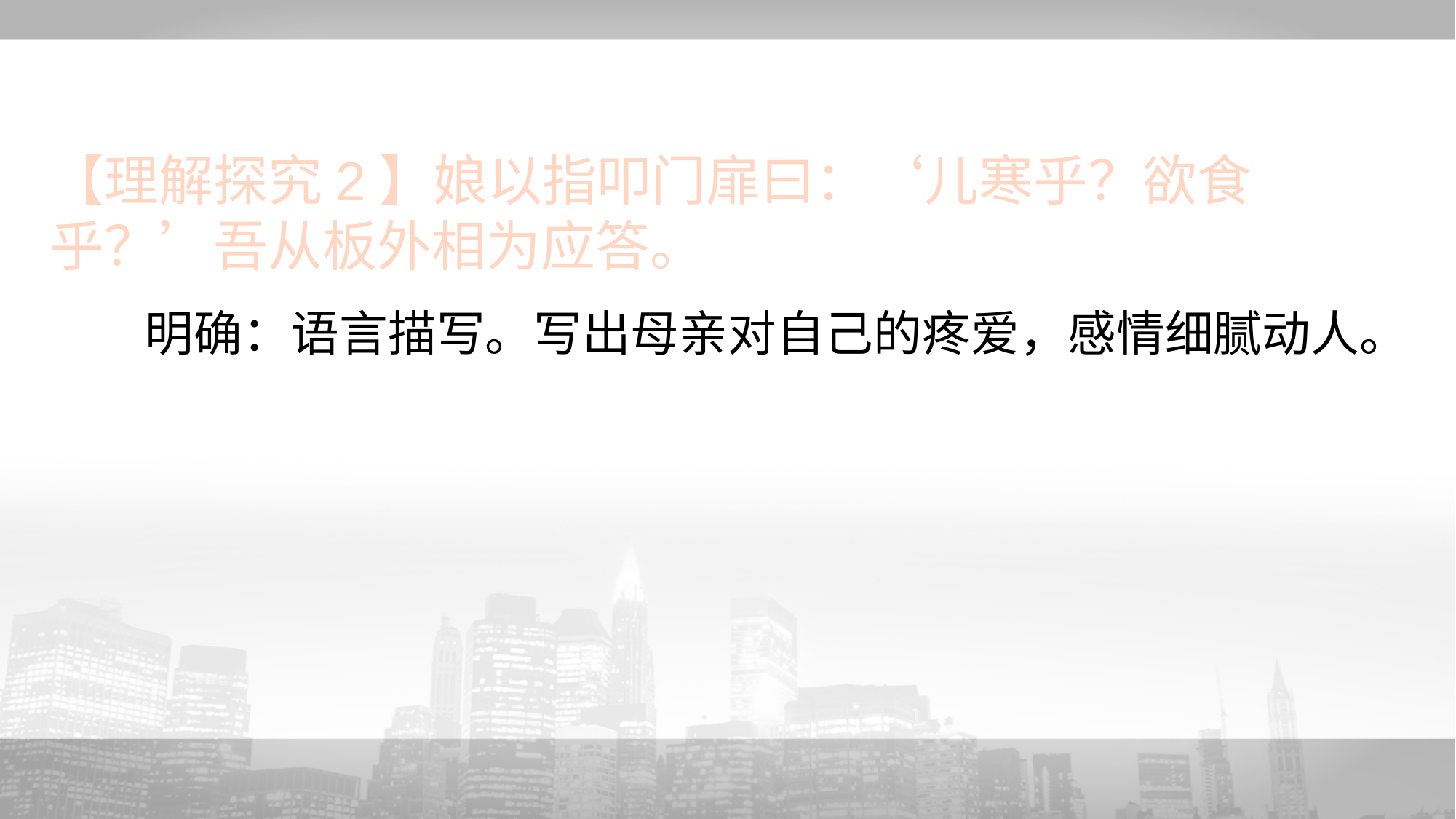

# 【理解探究2】娘以指叩门扉曰：‘儿寒乎？欲食乎？’吾从板外相为应答。
明确：语言描写。写出母亲对自己的疼爱，感情细腻动人。